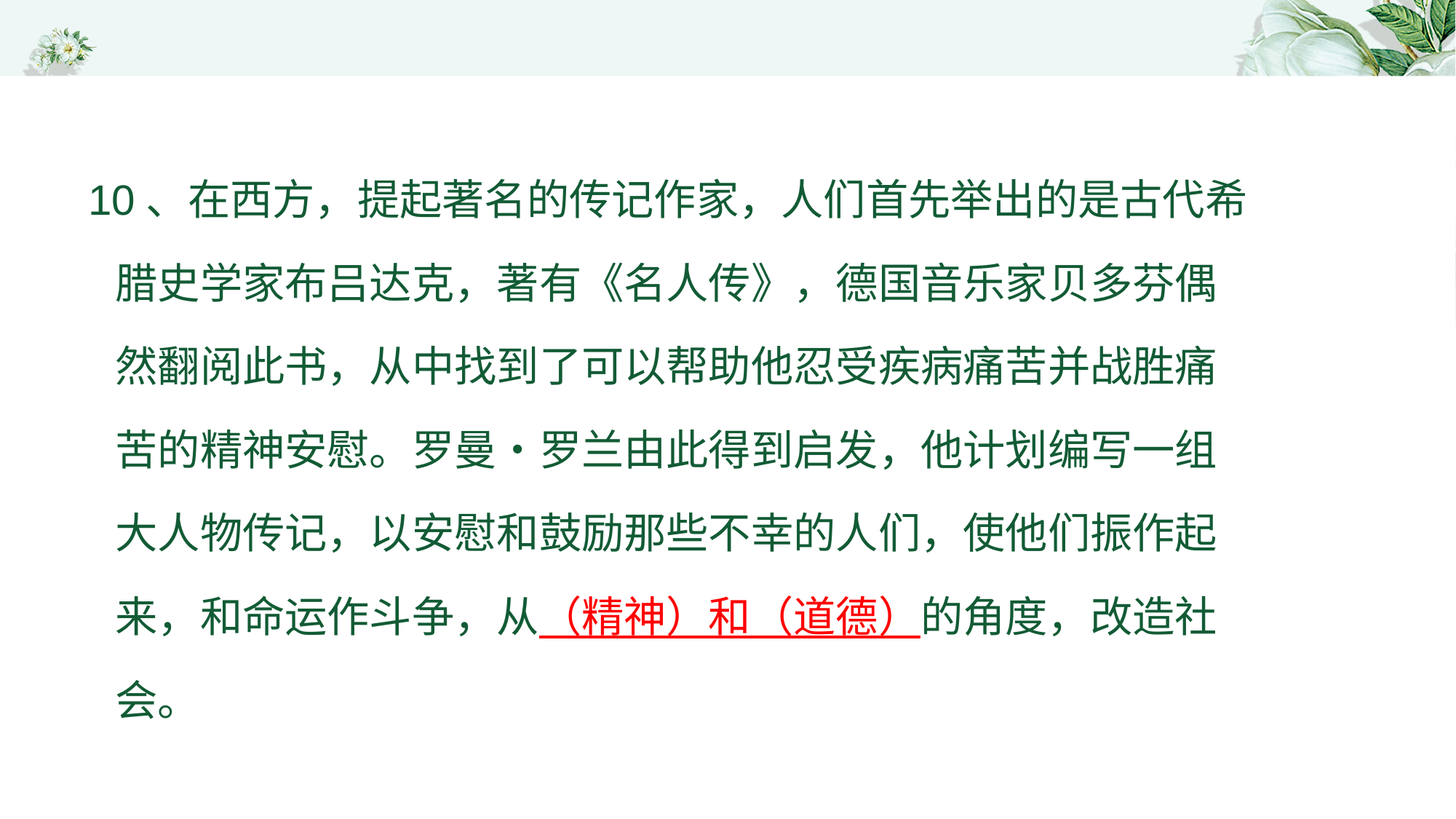

10、在西方，提起著名的传记作家，人们首先举出的是古代希腊史学家布吕达克，著有《名人传》，德国音乐家贝多芬偶然翻阅此书，从中找到了可以帮助他忍受疾病痛苦并战胜痛苦的精神安慰。罗曼•罗兰由此得到启发，他计划编写一组大人物传记，以安慰和鼓励那些不幸的人们，使他们振作起来，和命运作斗争，从（精神）和（道德）的角度，改造社会。